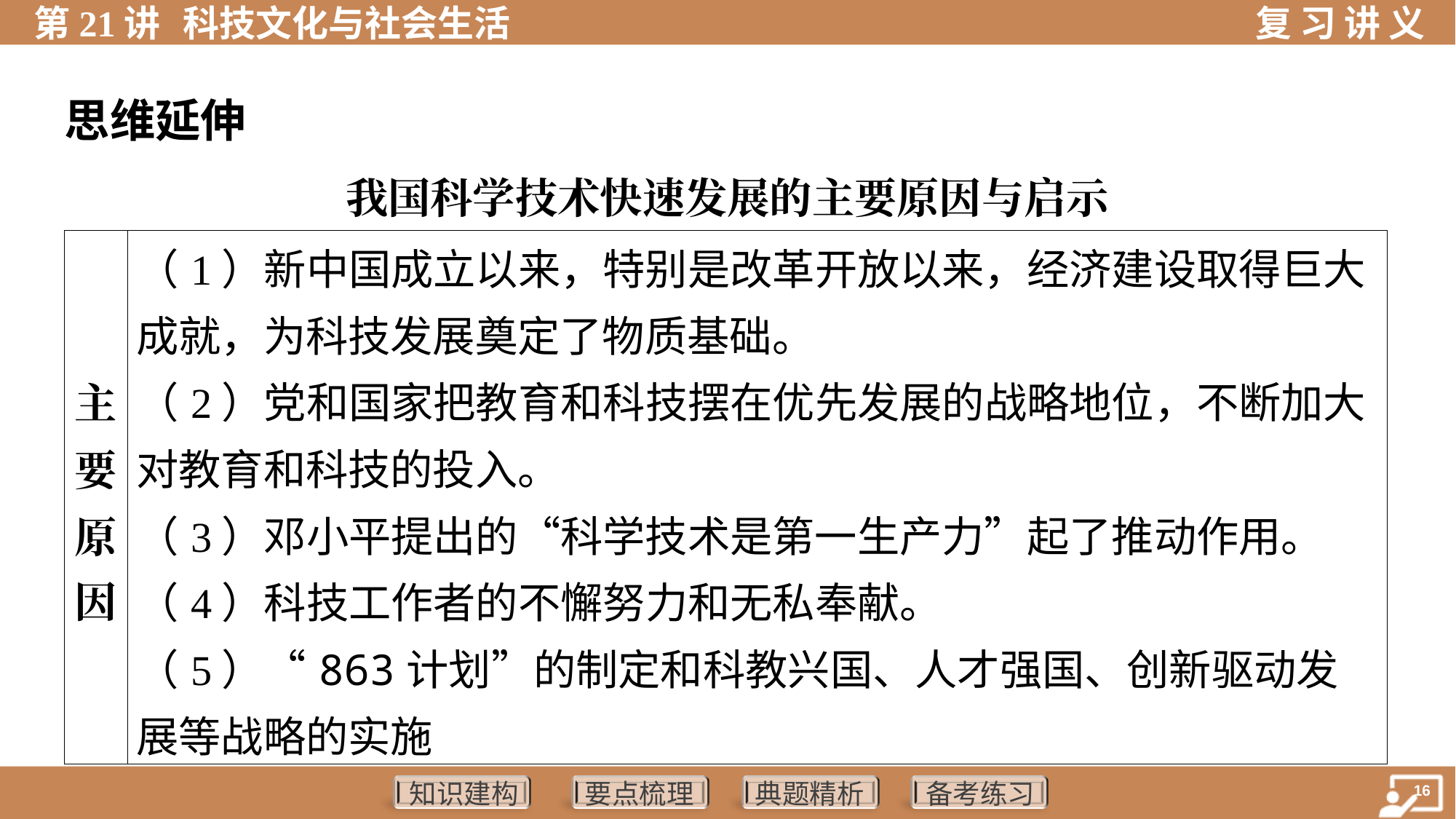

思维延伸
我国科学技术快速发展的主要原因与启示
| 主 要 原 因 | （1）新中国成立以来，特别是改革开放以来，经济建设取得巨大 成就，为科技发展奠定了物质基础。 （2）党和国家把教育和科技摆在优先发展的战略地位，不断加大 对教育和科技的投入。 （3）邓小平提出的“科学技术是第一生产力”起了推动作用。 （4）科技工作者的不懈努力和无私奉献。 （5）“863计划”的制定和科教兴国、人才强国、创新驱动发展等战略的实施 |
| --- | --- |